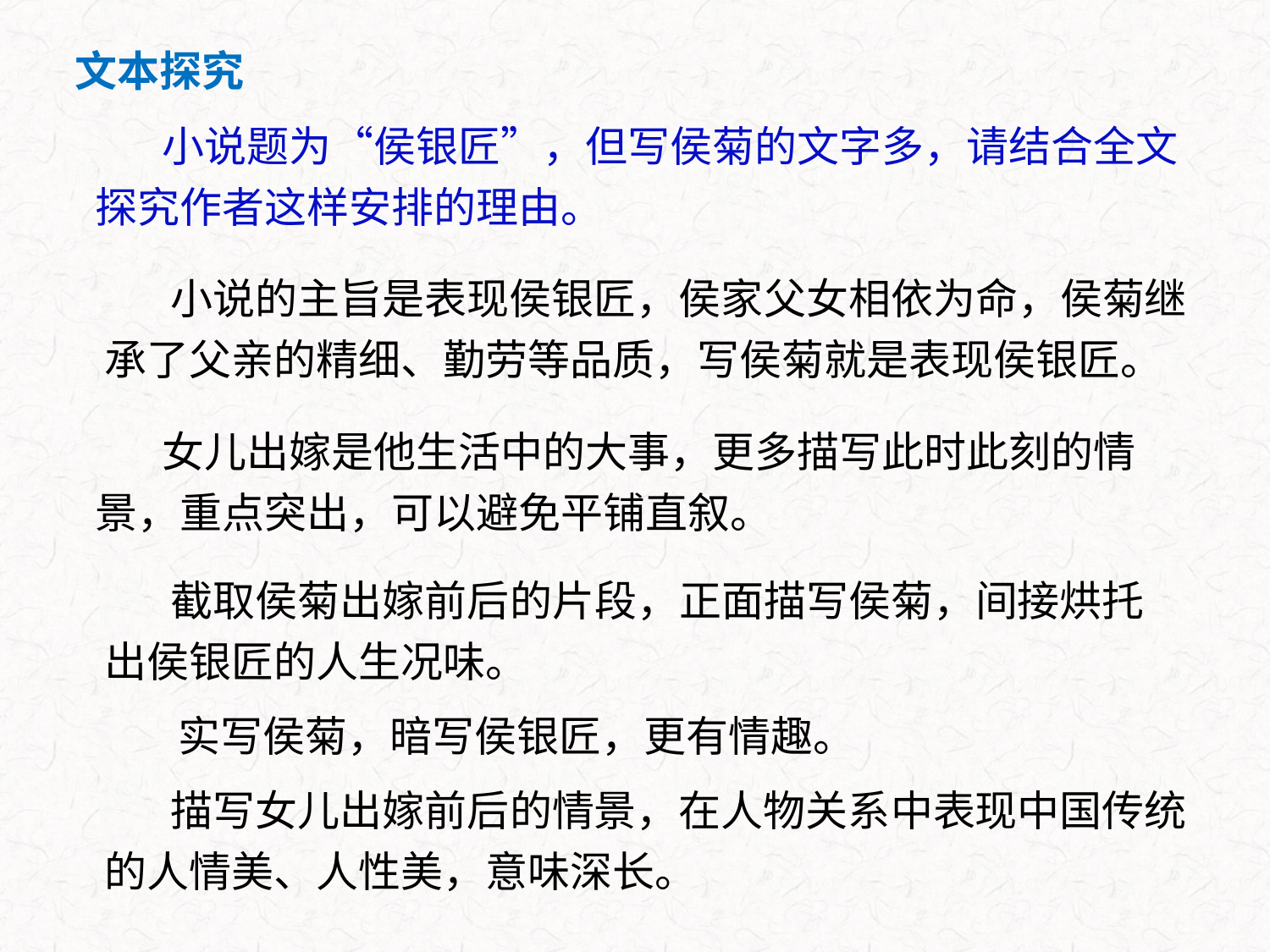

文本探究

  小说题为“侯银匠”，但写侯菊的文字多，请结合全文探究作者这样安排的理由。
  小说的主旨是表现侯银匠，侯家父女相依为命，侯菊继承了父亲的精细、勤劳等品质，写侯菊就是表现侯银匠。
  女儿出嫁是他生活中的大事，更多描写此时此刻的情景，重点突出，可以避免平铺直叙。
  截取侯菊出嫁前后的片段，正面描写侯菊，间接烘托出侯银匠的人生况味。
  实写侯菊，暗写侯银匠，更有情趣。
  描写女儿出嫁前后的情景，在人物关系中表现中国传统的人情美、人性美，意味深长。